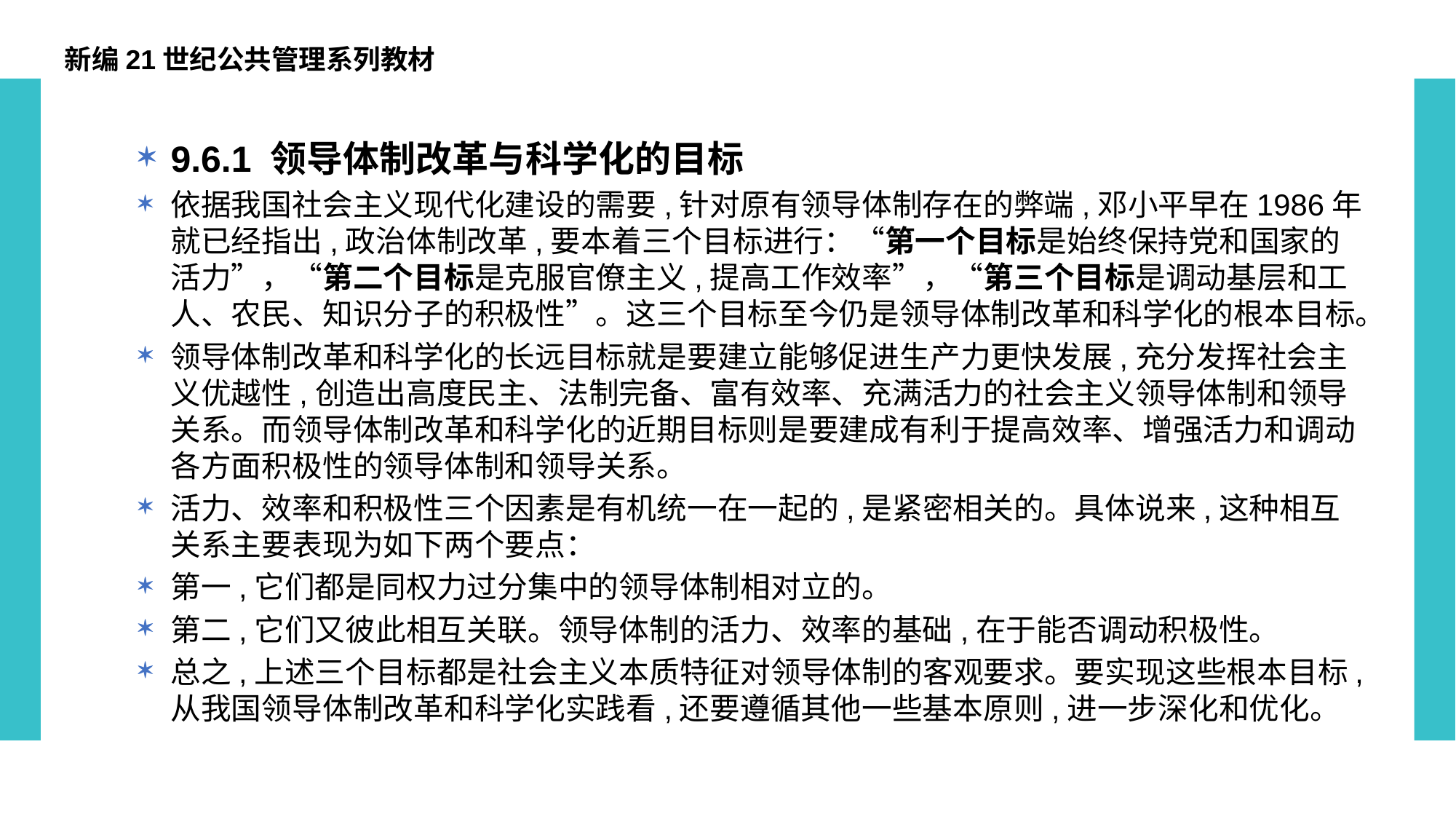

新编21世纪公共管理系列教材
9.6.1 领导体制改革与科学化的目标
依据我国社会主义现代化建设的需要,针对原有领导体制存在的弊端,邓小平早在1986年就已经指出,政治体制改革,要本着三个目标进行：“第一个目标是始终保持党和国家的活力”，“第二个目标是克服官僚主义,提高工作效率”，“第三个目标是调动基层和工人、农民、知识分子的积极性”。这三个目标至今仍是领导体制改革和科学化的根本目标。
领导体制改革和科学化的长远目标就是要建立能够促进生产力更快发展,充分发挥社会主义优越性,创造出高度民主、法制完备、富有效率、充满活力的社会主义领导体制和领导关系。而领导体制改革和科学化的近期目标则是要建成有利于提高效率、增强活力和调动各方面积极性的领导体制和领导关系。
活力、效率和积极性三个因素是有机统一在一起的,是紧密相关的。具体说来,这种相互关系主要表现为如下两个要点：
第一,它们都是同权力过分集中的领导体制相对立的。
第二,它们又彼此相互关联。领导体制的活力、效率的基础,在于能否调动积极性。
总之,上述三个目标都是社会主义本质特征对领导体制的客观要求。要实现这些根本目标,从我国领导体制改革和科学化实践看,还要遵循其他一些基本原则,进一步深化和优化。